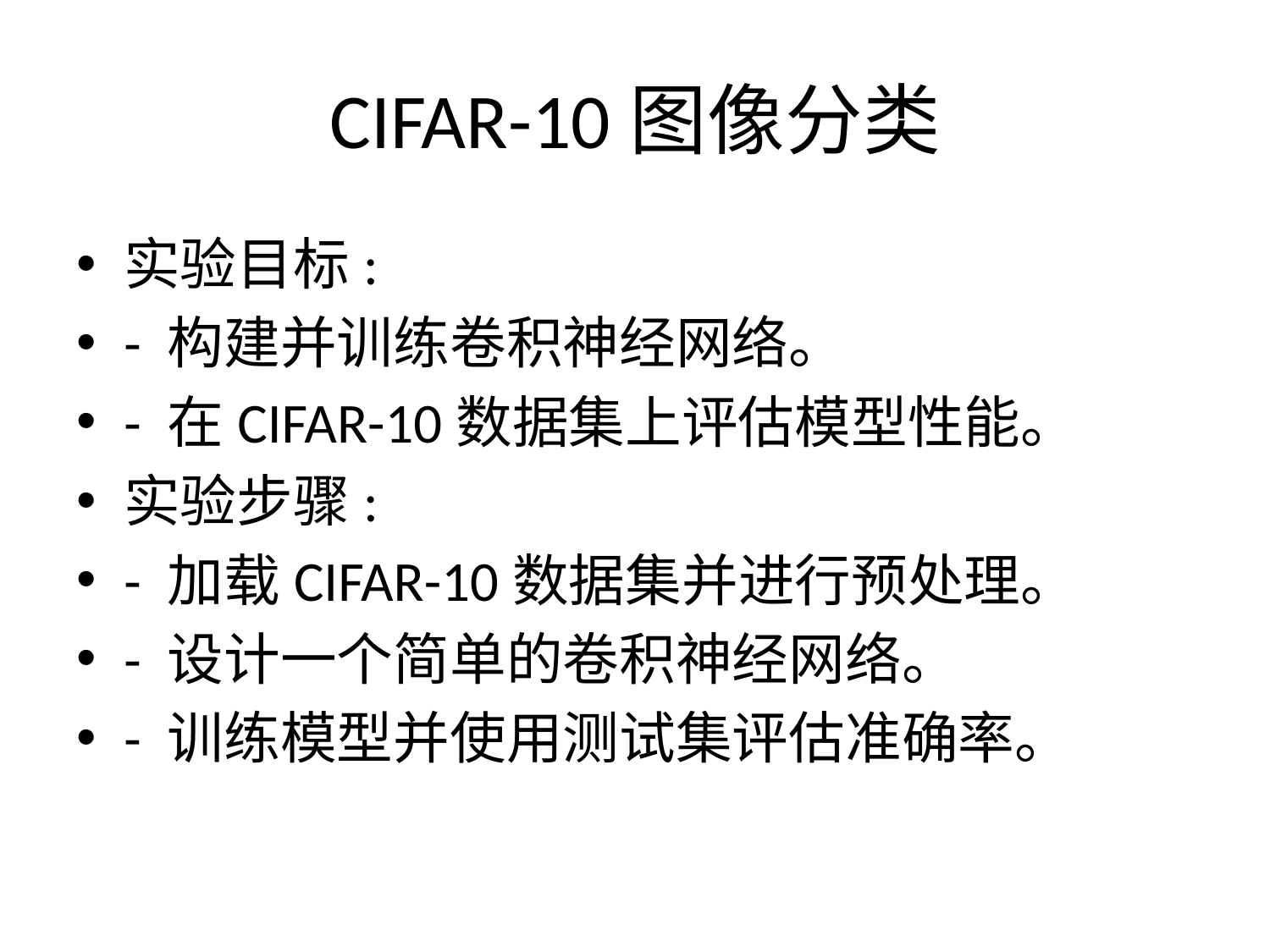

# CIFAR-10图像分类
实验目标:
- 构建并训练卷积神经网络。
- 在CIFAR-10数据集上评估模型性能。
实验步骤:
- 加载CIFAR-10数据集并进行预处理。
- 设计一个简单的卷积神经网络。
- 训练模型并使用测试集评估准确率。